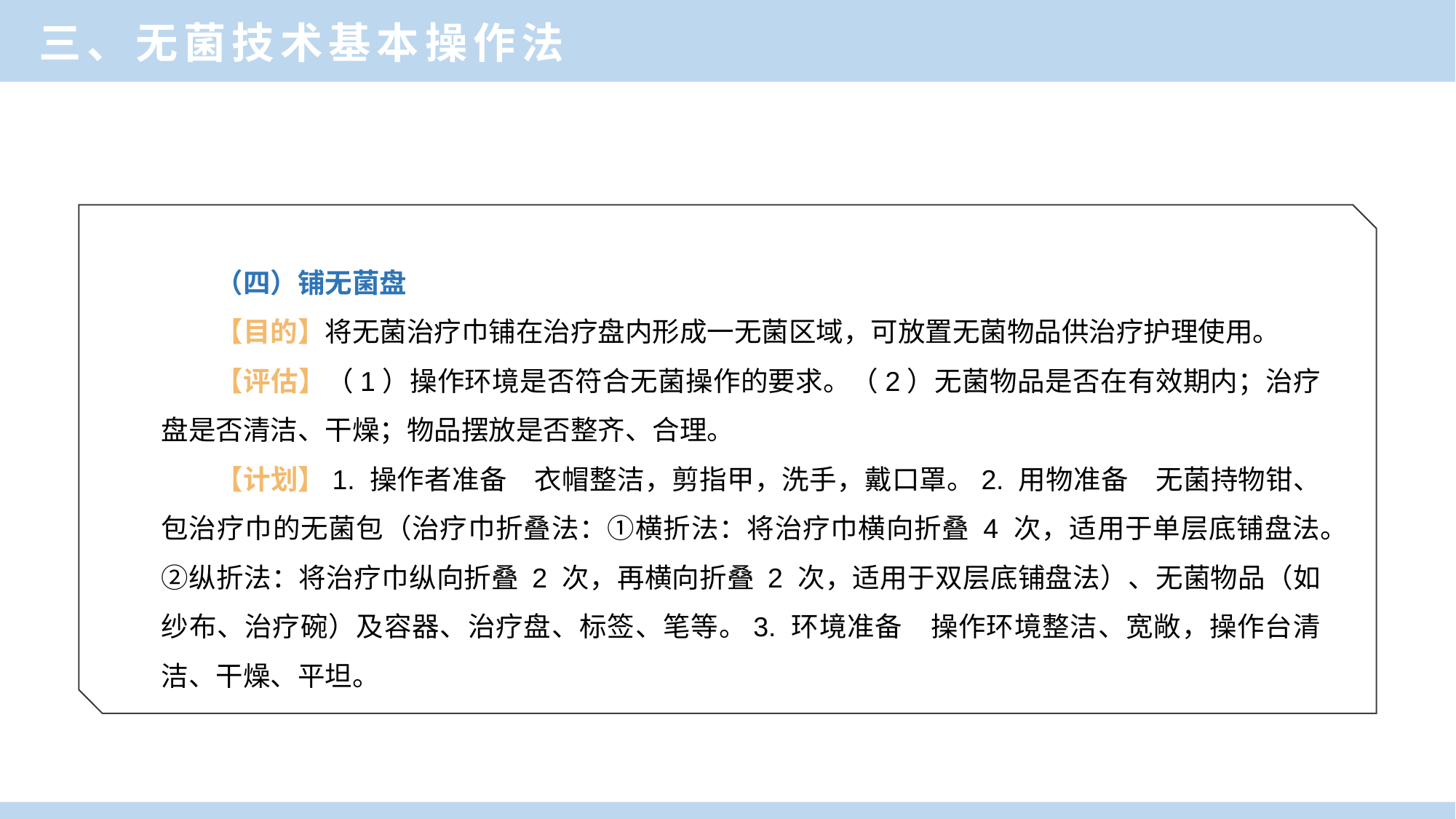

三、无菌技术基本操作法

（四）铺无菌盘
【目的】将无菌治疗巾铺在治疗盘内形成一无菌区域，可放置无菌物品供治疗护理使用。
【评估】（1）操作环境是否符合无菌操作的要求。（2）无菌物品是否在有效期内；治疗盘是否清洁、干燥；物品摆放是否整齐、合理。
【计划】1. 操作者准备　衣帽整洁，剪指甲，洗手，戴口罩。2. 用物准备　无菌持物钳、包治疗巾的无菌包（治疗巾折叠法：①横折法：将治疗巾横向折叠 4 次，适用于单层底铺盘法。②纵折法：将治疗巾纵向折叠 2 次，再横向折叠 2 次，适用于双层底铺盘法）、无菌物品（如纱布、治疗碗）及容器、治疗盘、标签、笔等。3. 环境准备　操作环境整洁、宽敞，操作台清洁、干燥、平坦。